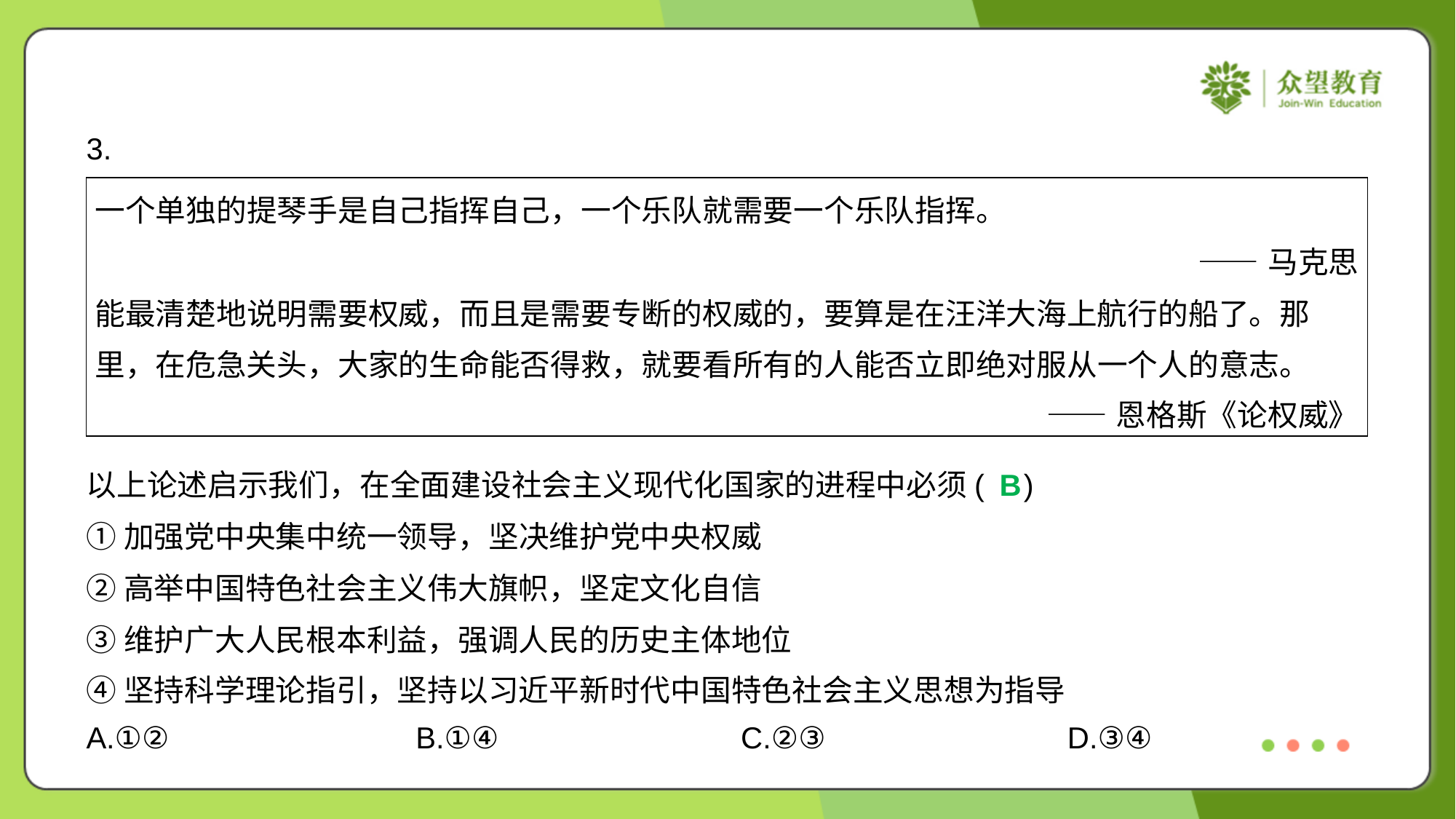

3.
| 一个单独的提琴手是自己指挥自己，一个乐队就需要一个乐队指挥。 ——马克思 能最清楚地说明需要权威，而且是需要专断的权威的，要算是在汪洋大海上航行的船了。那 里，在危急关头，大家的生命能否得救，就要看所有的人能否立即绝对服从一个人的意志。 ——恩格斯《论权威》 |
| --- |
B
以上论述启示我们，在全面建设社会主义现代化国家的进程中必须(     )
①加强党中央集中统一领导，坚决维护党中央权威
②高举中国特色社会主义伟大旗帜，坚定文化自信
③维护广大人民根本利益，强调人民的历史主体地位
④坚持科学理论指引，坚持以习近平新时代中国特色社会主义思想为指导
A.①②	B.①④	C.②③	D.③④